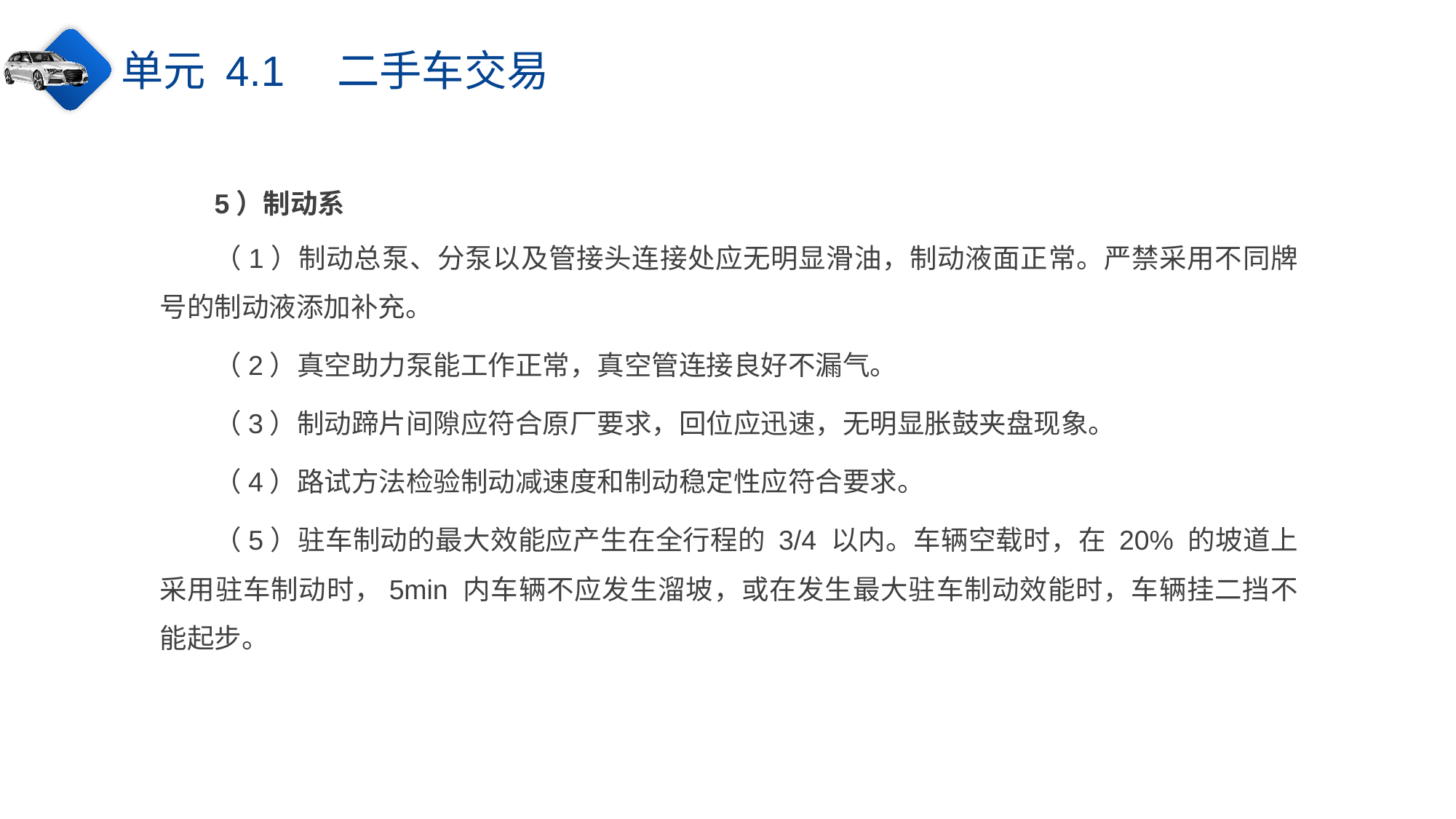

单元 4.1　二手车交易
5）制动系
（1）制动总泵、分泵以及管接头连接处应无明显滑油，制动液面正常。严禁采用不同牌号的制动液添加补充。
（2）真空助力泵能工作正常，真空管连接良好不漏气。
（3）制动蹄片间隙应符合原厂要求，回位应迅速，无明显胀鼓夹盘现象。
（4）路试方法检验制动减速度和制动稳定性应符合要求。
（5）驻车制动的最大效能应产生在全行程的 3/4 以内。车辆空载时，在 20% 的坡道上采用驻车制动时，5min 内车辆不应发生溜坡，或在发生最大驻车制动效能时，车辆挂二挡不能起步。